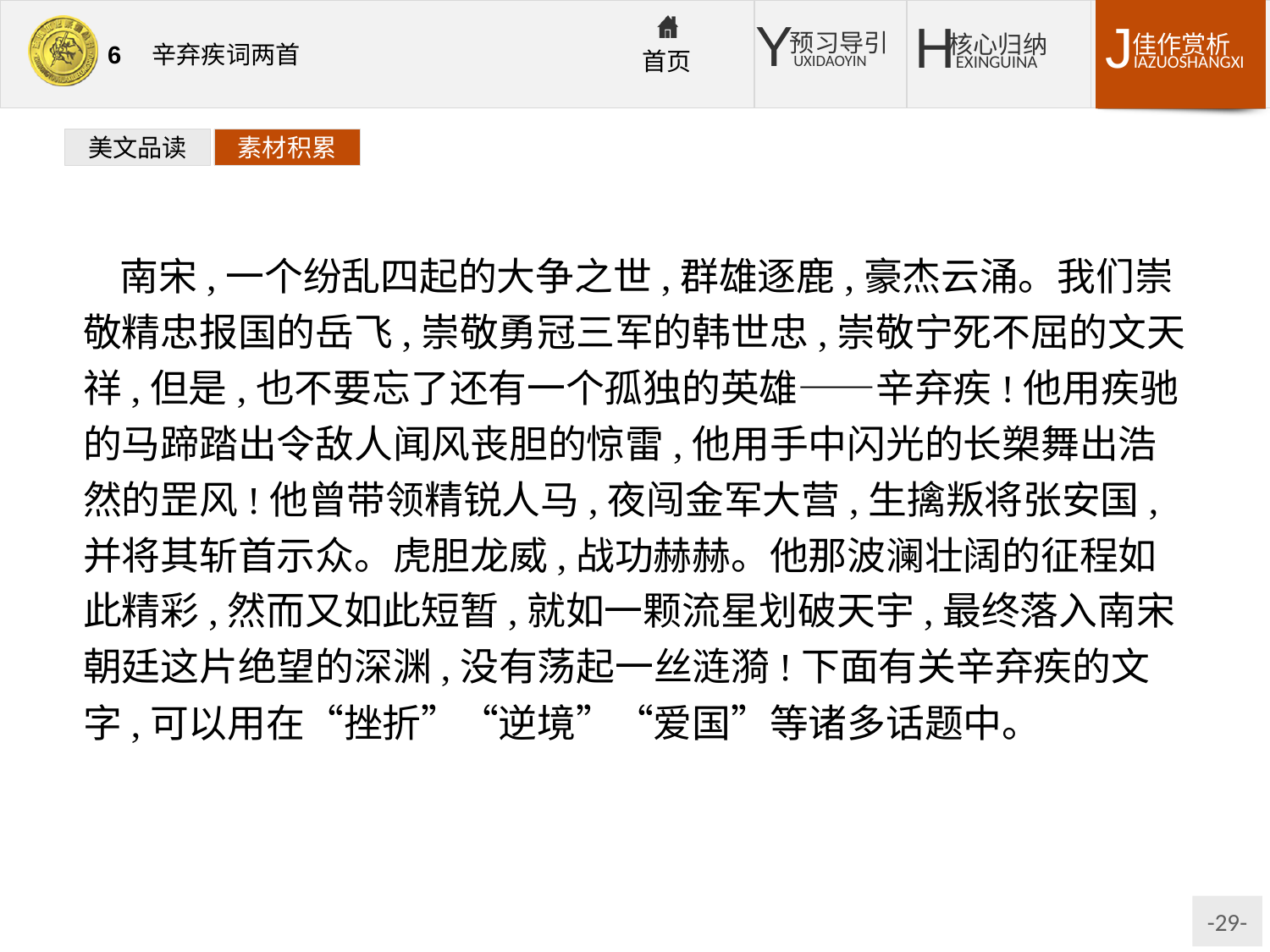

美文品读
素材积累
南宋,一个纷乱四起的大争之世,群雄逐鹿,豪杰云涌。我们崇敬精忠报国的岳飞,崇敬勇冠三军的韩世忠,崇敬宁死不屈的文天祥,但是,也不要忘了还有一个孤独的英雄——辛弃疾!他用疾驰的马蹄踏出令敌人闻风丧胆的惊雷,他用手中闪光的长槊舞出浩然的罡风!他曾带领精锐人马,夜闯金军大营,生擒叛将张安国,并将其斩首示众。虎胆龙威,战功赫赫。他那波澜壮阔的征程如此精彩,然而又如此短暂,就如一颗流星划破天宇,最终落入南宋朝廷这片绝望的深渊,没有荡起一丝涟漪!下面有关辛弃疾的文字,可以用在“挫折”“逆境”“爱国”等诸多话题中。